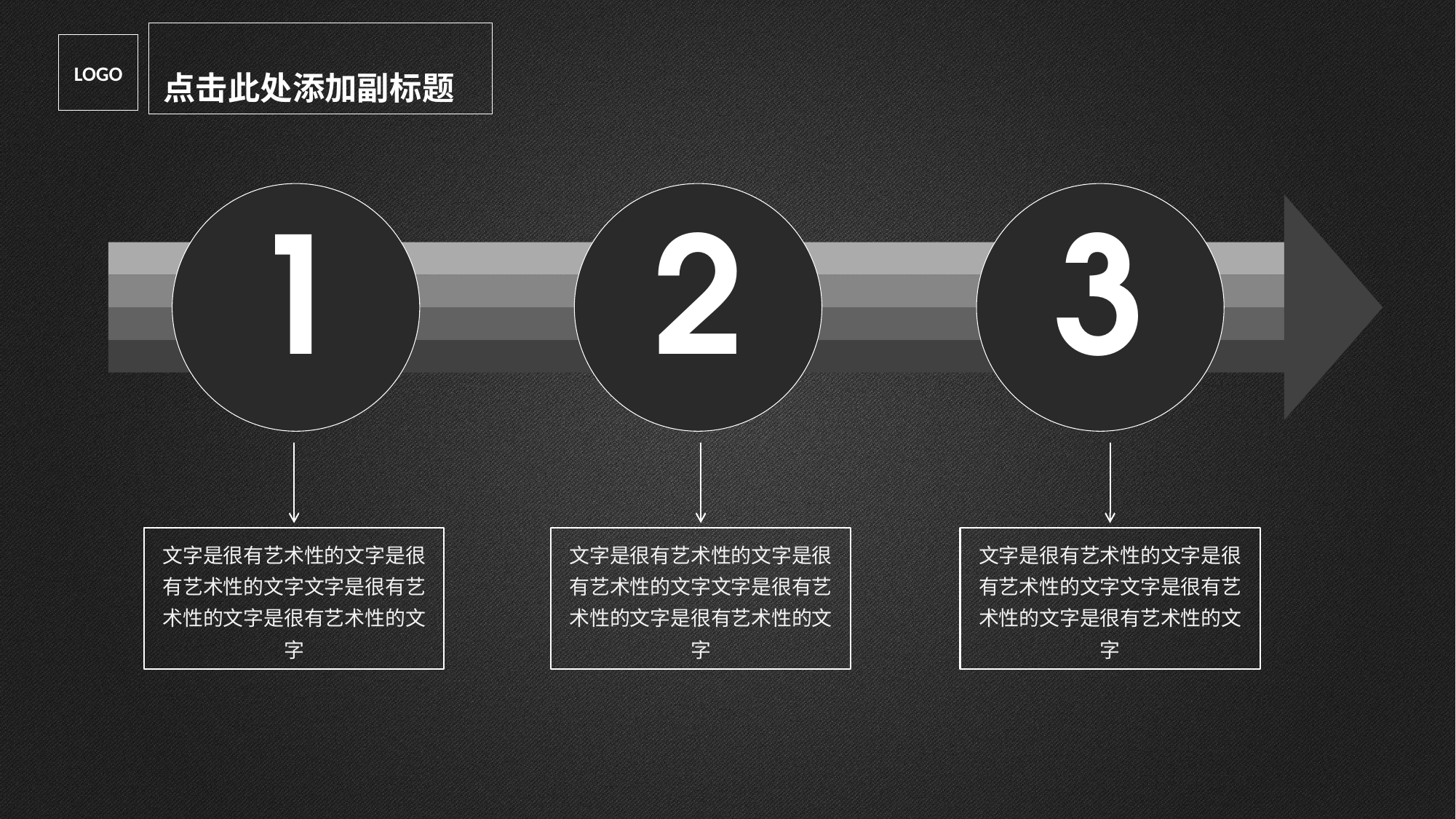

点击此处添加副标题
LOGO
1
2
3

文字是很有艺术性的文字是很有艺术性的文字文字是很有艺术性的文字是很有艺术性的文字
文字是很有艺术性的文字是很有艺术性的文字文字是很有艺术性的文字是很有艺术性的文字
文字是很有艺术性的文字是很有艺术性的文字文字是很有艺术性的文字是很有艺术性的文字